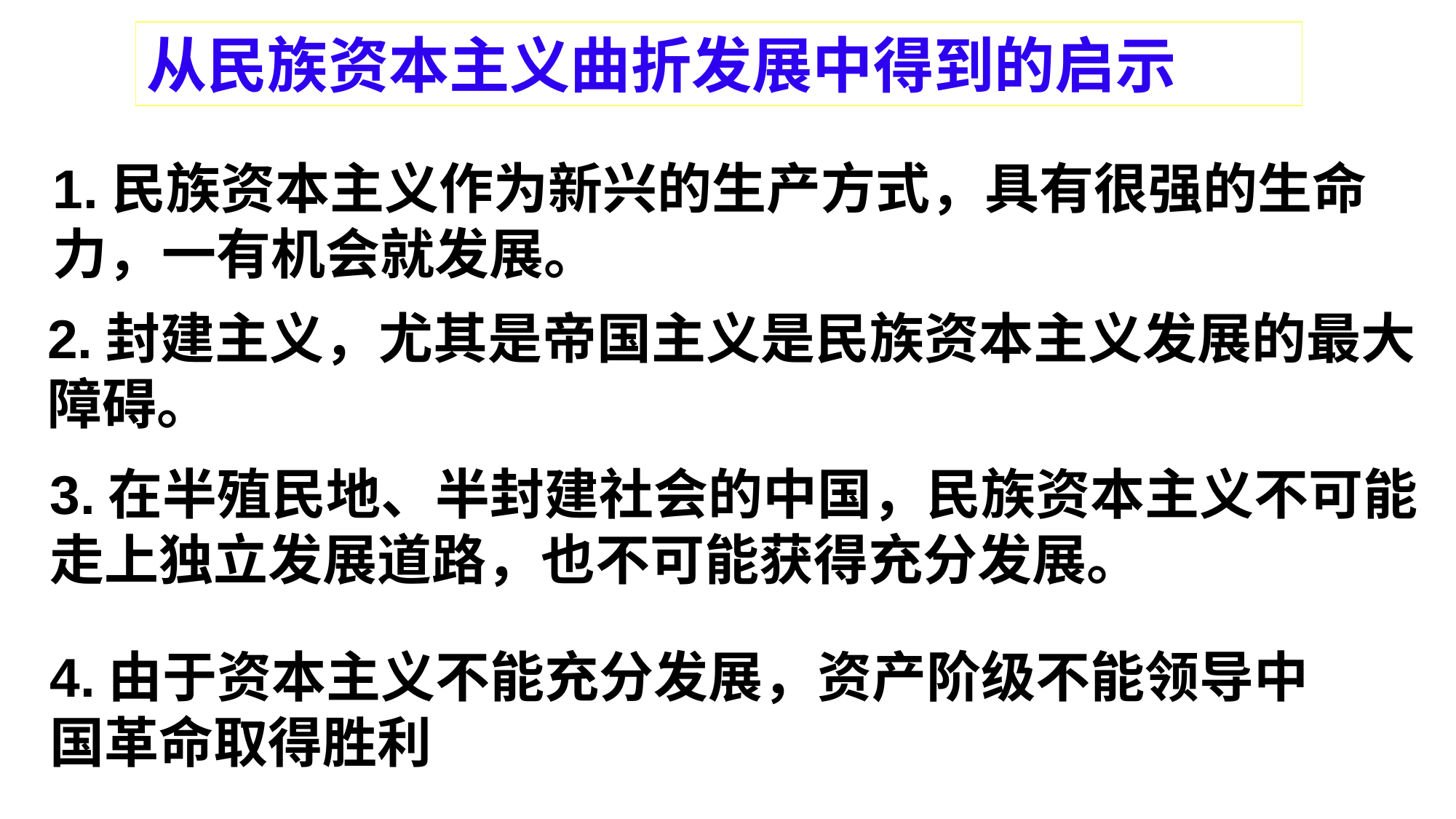

从民族资本主义曲折发展中得到的启示
1.民族资本主义作为新兴的生产方式，具有很强的生命力，一有机会就发展。
2.封建主义，尤其是帝国主义是民族资本主义发展的最大障碍。
3.在半殖民地、半封建社会的中国，民族资本主义不可能走上独立发展道路，也不可能获得充分发展。
4.由于资本主义不能充分发展，资产阶级不能领导中国革命取得胜利